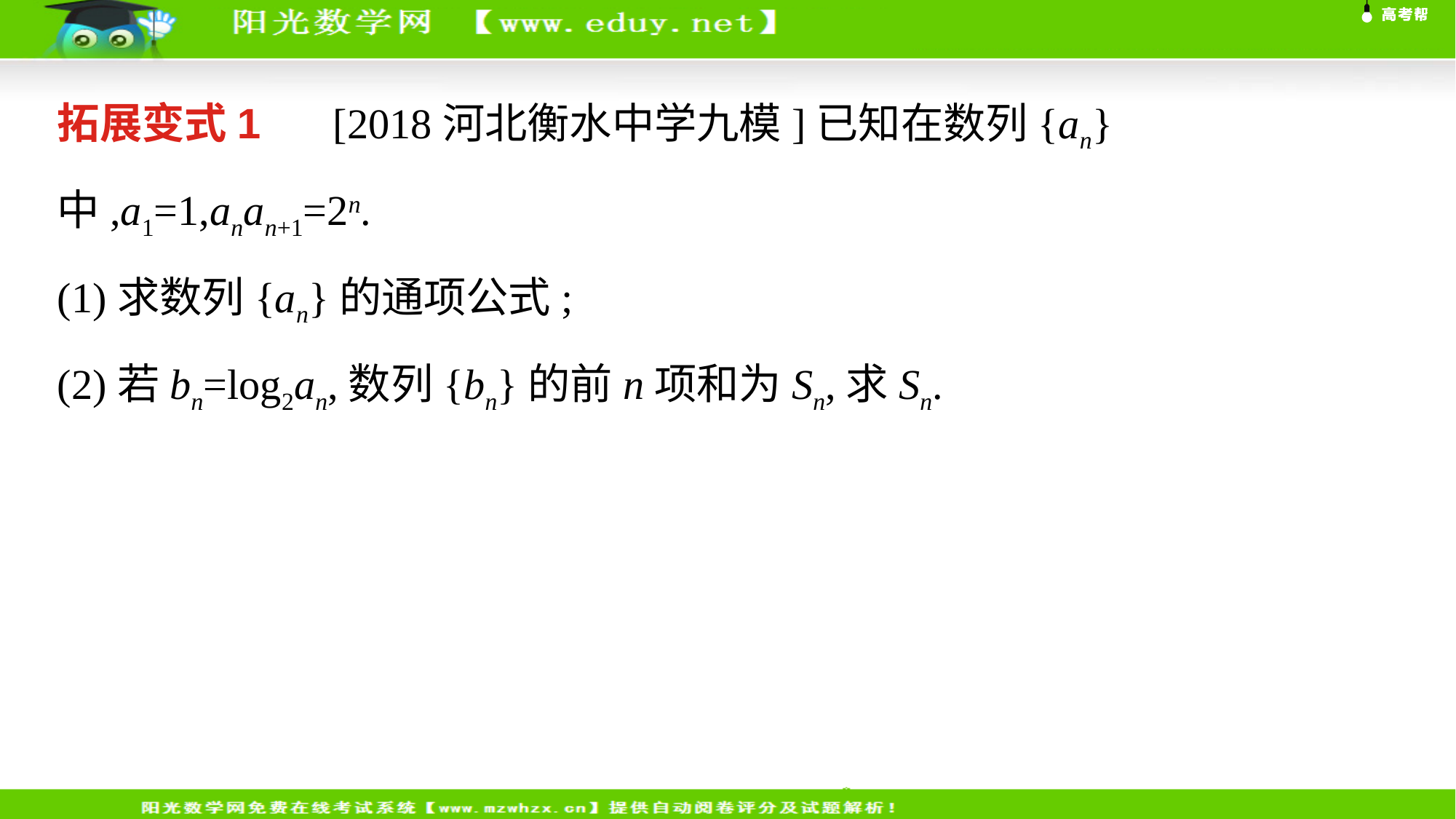

拓展变式1　 [2018河北衡水中学九模]已知在数列{an}中,a1=1,anan+1=2n.
(1)求数列{an}的通项公式;
(2)若bn=log2an,数列{bn}的前n项和为Sn,求Sn.